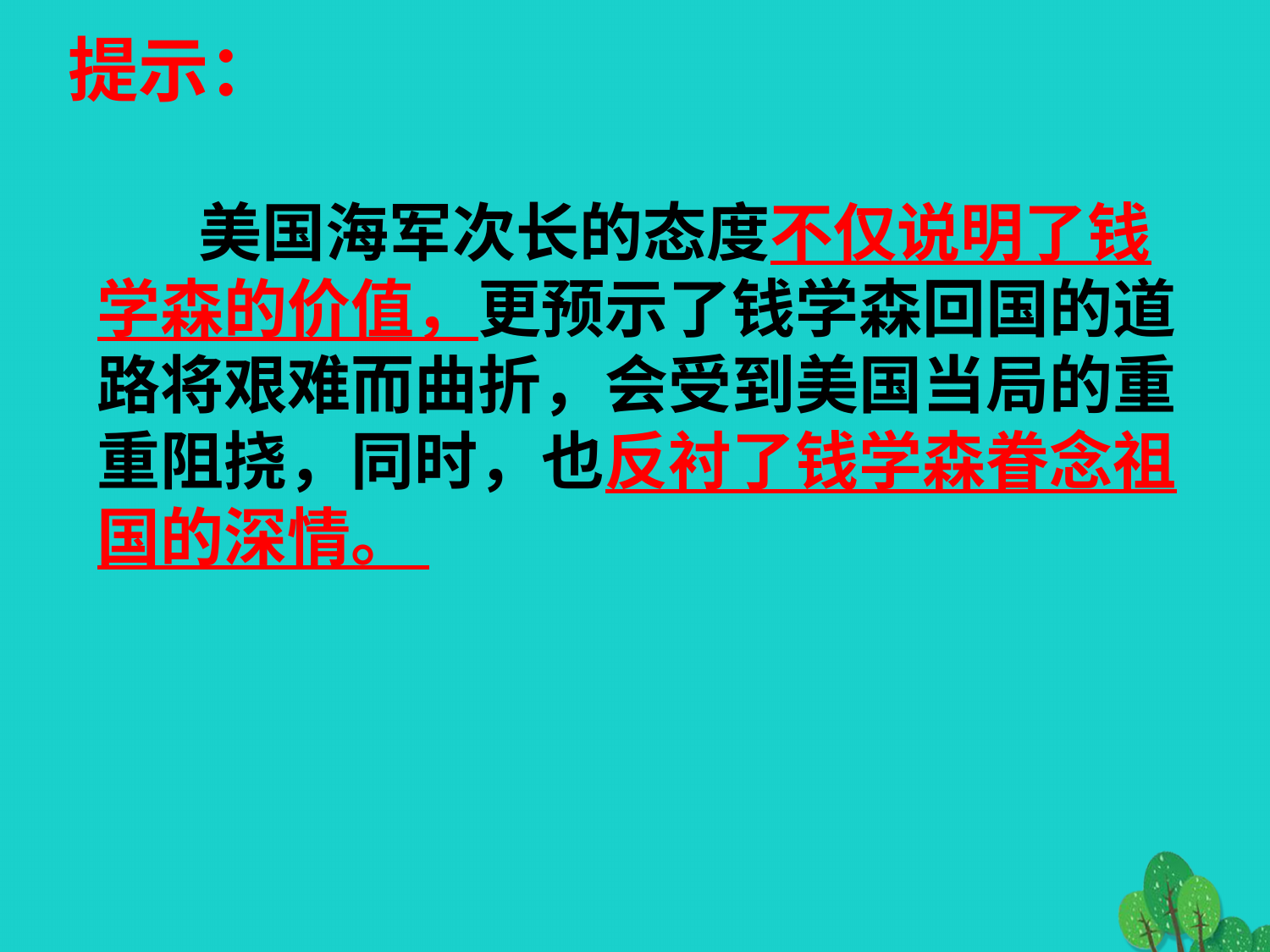

提示：
      美国海军次长的态度不仅说明了钱学森的价值，更预示了钱学森回国的道路将艰难而曲折，会受到美国当局的重重阻挠，同时，也反衬了钱学森眷念祖国的深情。